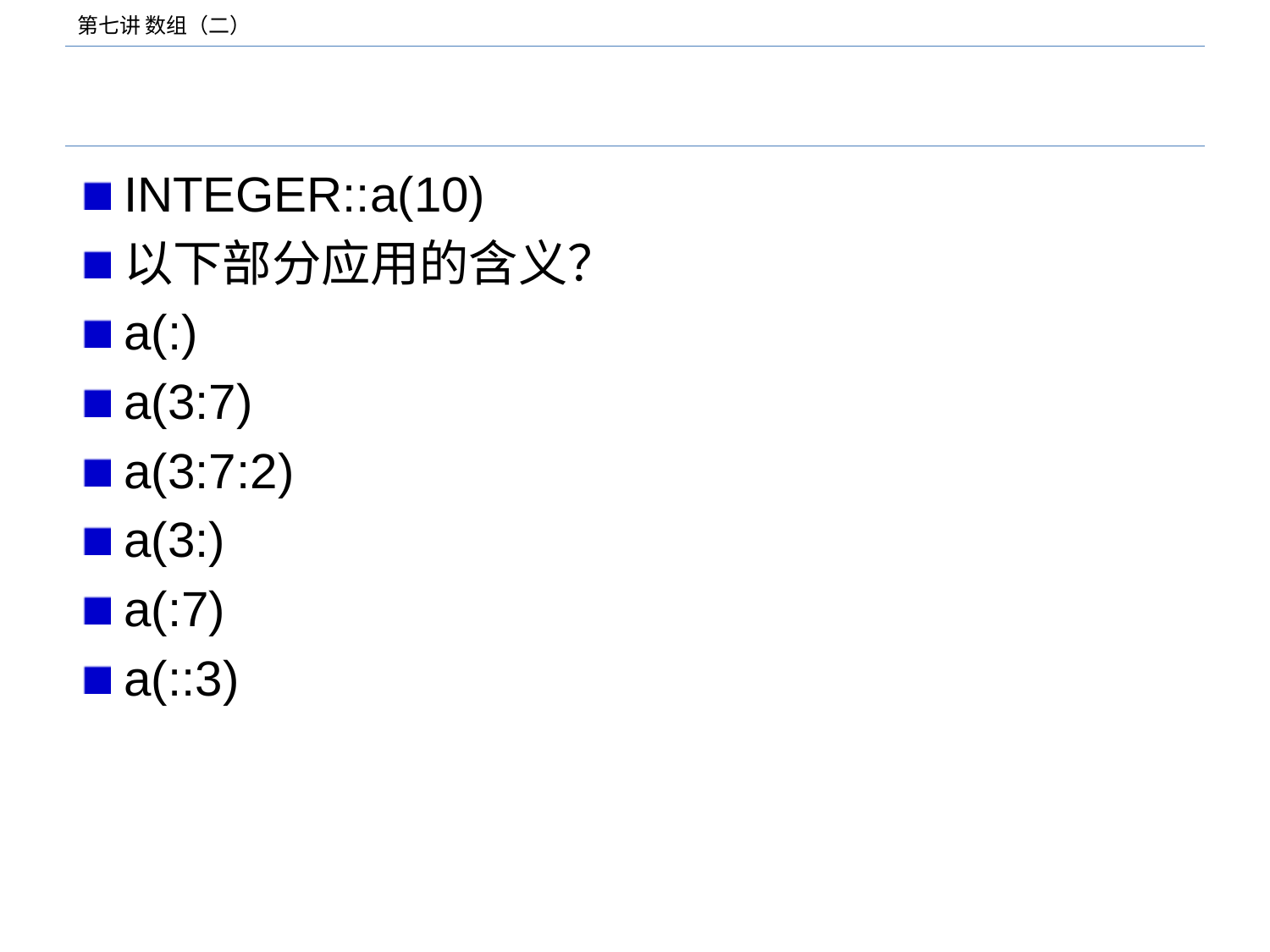

#
INTEGER::a(10)
以下部分应用的含义？
a(:)
a(3:7)
a(3:7:2)
a(3:)
a(:7)
a(::3)